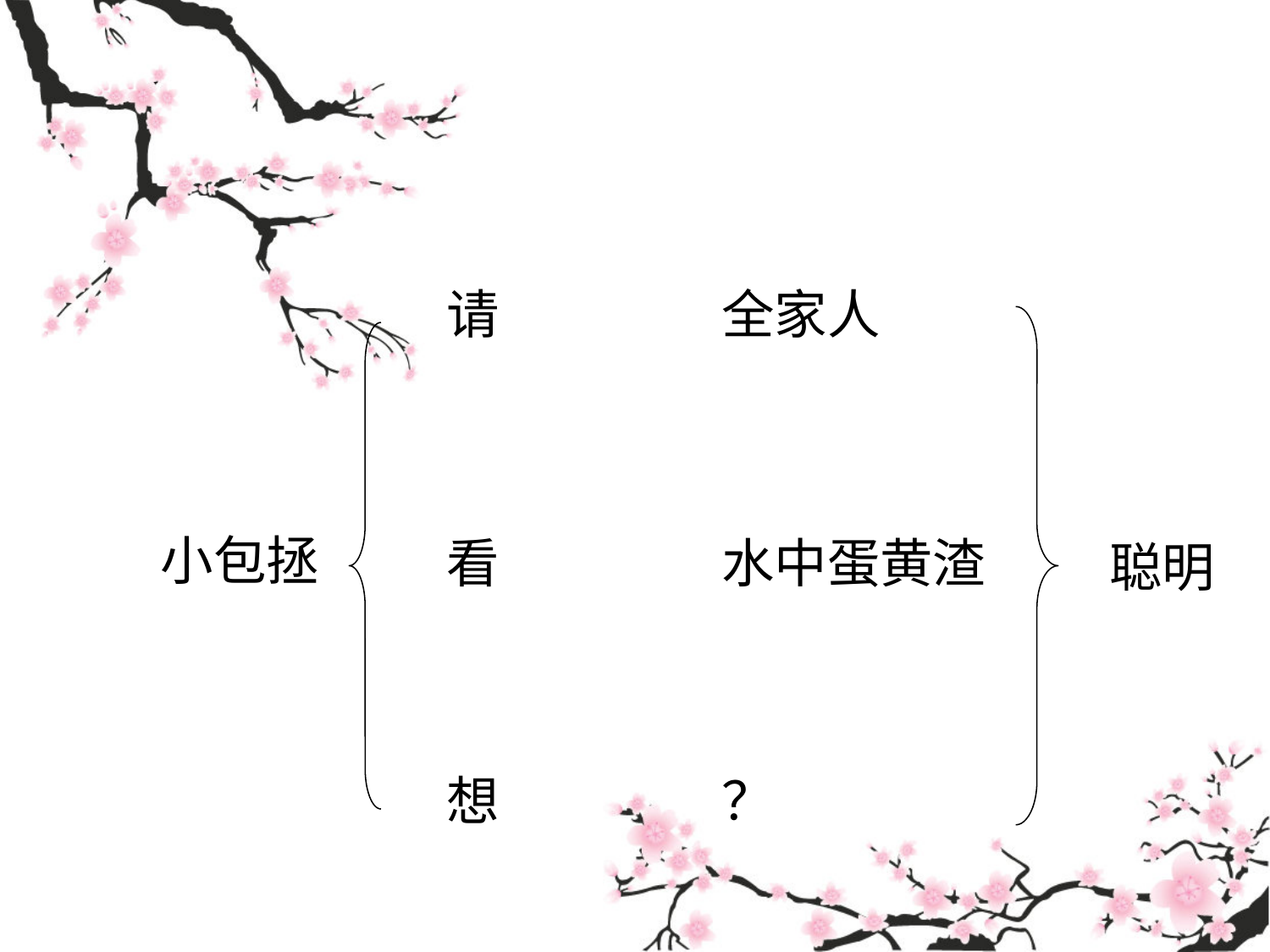

请
全家人

小包拯
看
水中蛋黄渣
聪明
想
？